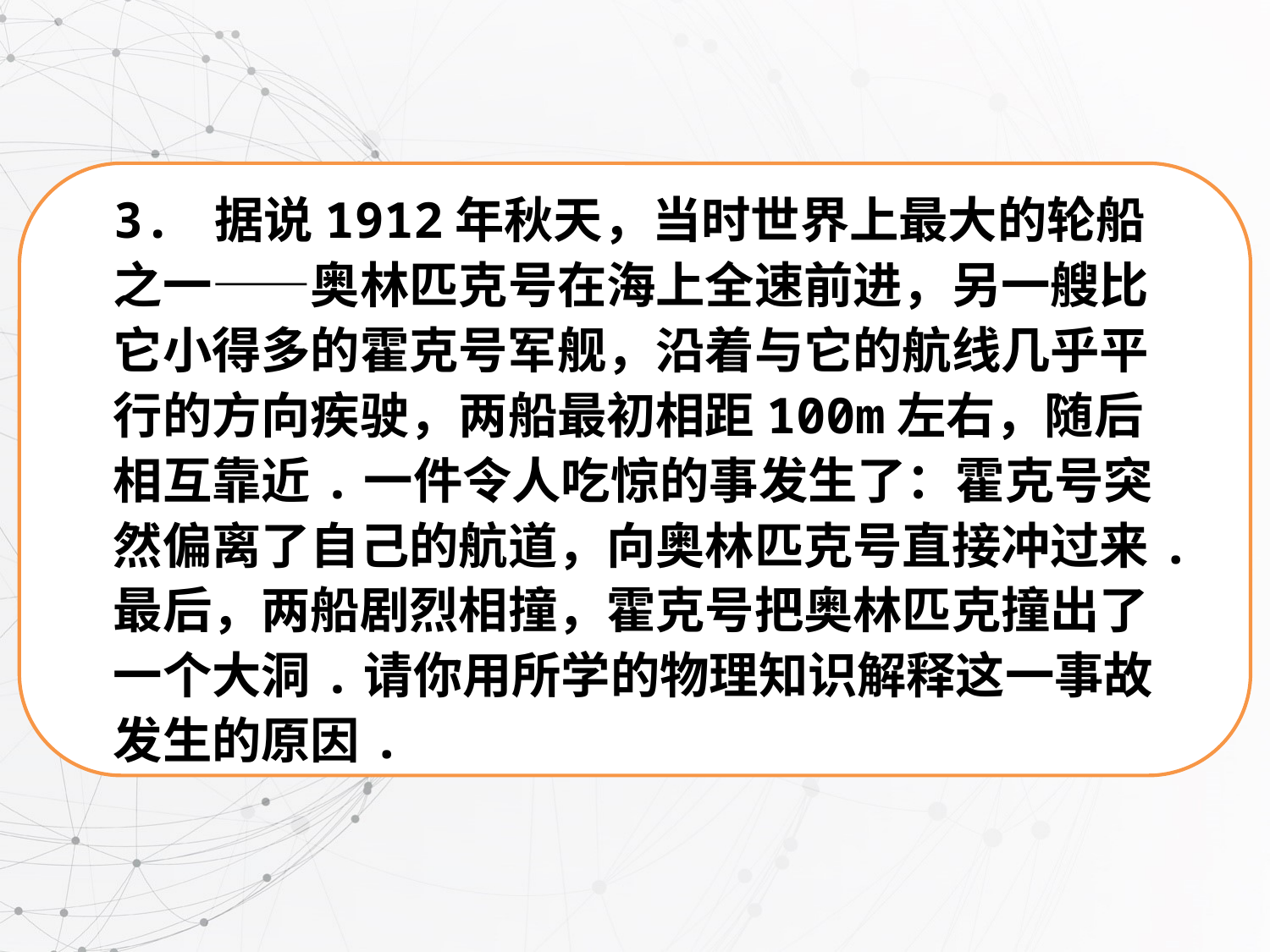

3. 据说1912年秋天，当时世界上最大的轮船之一——奥林匹克号在海上全速前进，另一艘比它小得多的霍克号军舰，沿着与它的航线几乎平行的方向疾驶，两船最初相距100m左右，随后相互靠近.一件令人吃惊的事发生了：霍克号突然偏离了自己的航道，向奥林匹克号直接冲过来.最后，两船剧烈相撞，霍克号把奥林匹克撞出了一个大洞.请你用所学的物理知识解释这一事故发生的原因.